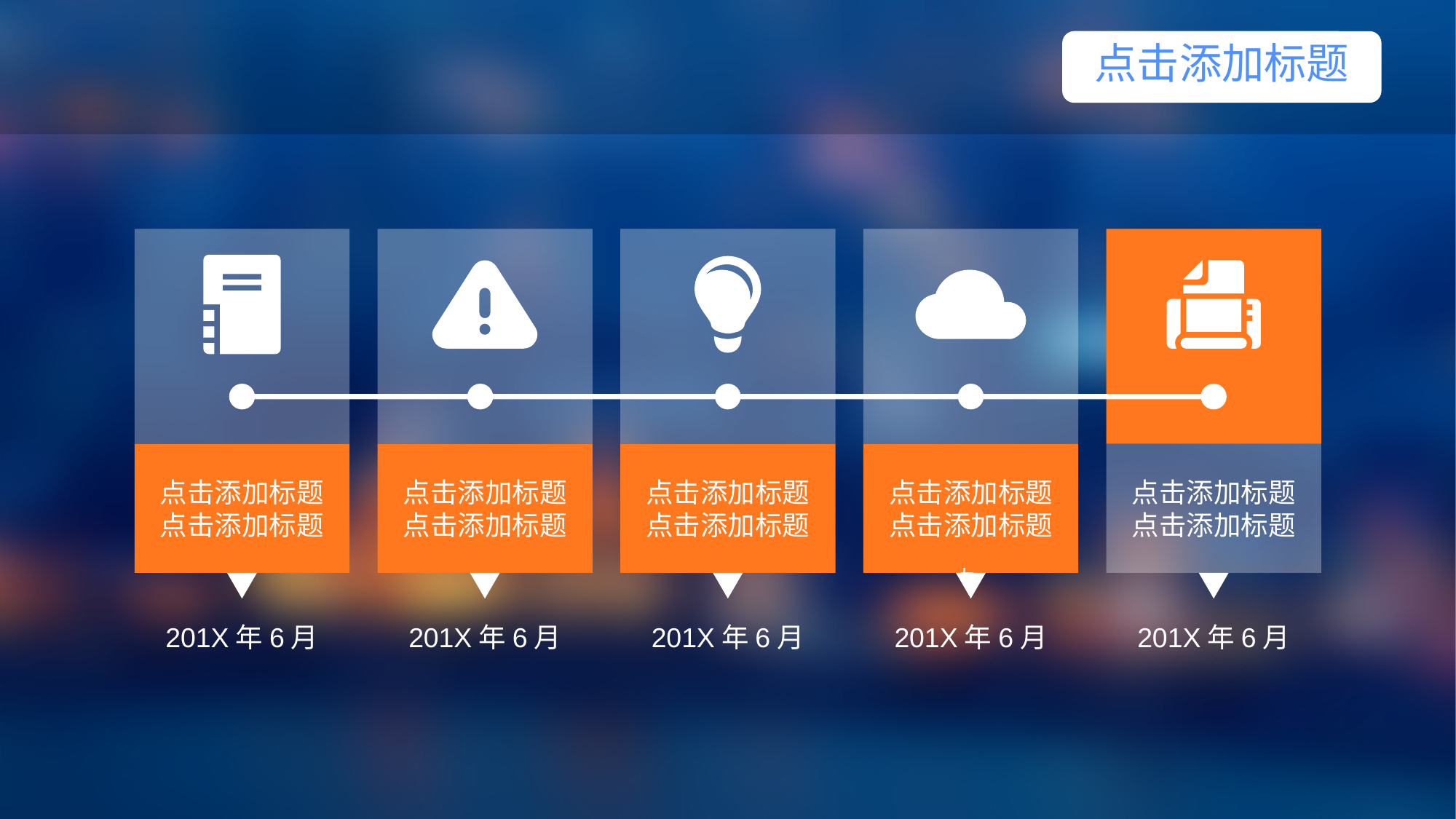

点击添加标题

1
                     点击添加标题

点击添加标题
点击添加标题
点击添加标题
点击添加标题
点击添加标题
点击添加标题
点击添加标题
点击添加标题
点击添加标题
点击添加标题

4

201X年6月
201X年6月
201X年6月
201X年6月
201X年6月